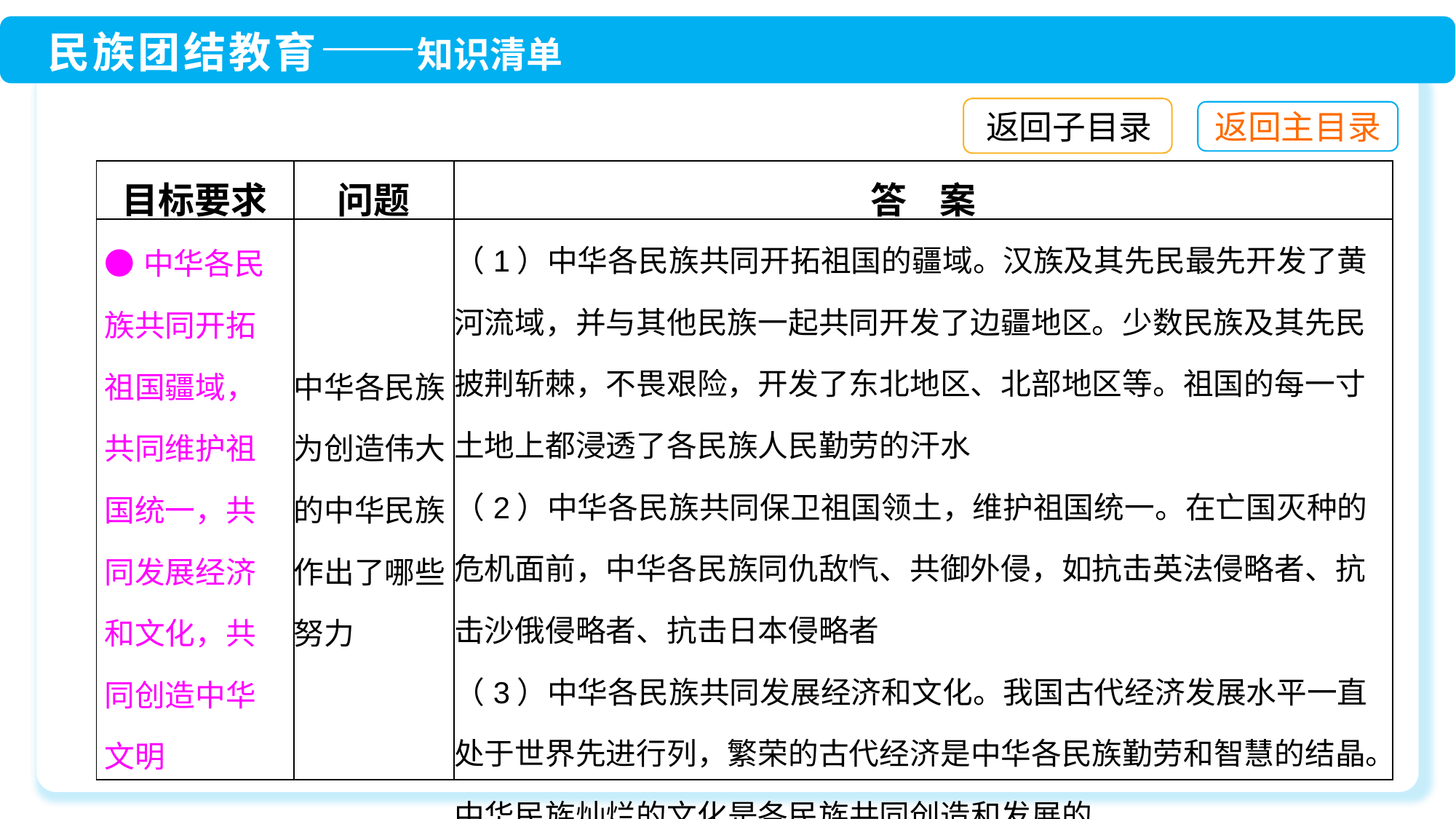

返回子目录
| 目标要求 | 问题 | 答 案 |
| --- | --- | --- |
| ●中华各民族共同开拓祖国疆域，共同维护祖国统一，共同发展经济和文化，共同创造中华文明 | 中华各民族为创造伟大的中华民族作出了哪些努力 | （1）中华各民族共同开拓祖国的疆域。汉族及其先民最先开发了黄河流域，并与其他民族一起共同开发了边疆地区。少数民族及其先民披荆斩棘，不畏艰险，开发了东北地区、北部地区等。祖国的每一寸土地上都浸透了各民族人民勤劳的汗水 （2）中华各民族共同保卫祖国领土，维护祖国统一。在亡国灭种的危机面前，中华各民族同仇敌忾、共御外侵，如抗击英法侵略者、抗击沙俄侵略者、抗击日本侵略者 （3）中华各民族共同发展经济和文化。我国古代经济发展水平一直处于世界先进行列，繁荣的古代经济是中华各民族勤劳和智慧的结晶。中华民族灿烂的文化是各民族共同创造和发展的 （4）中华各民族共同创造了中华文明 |